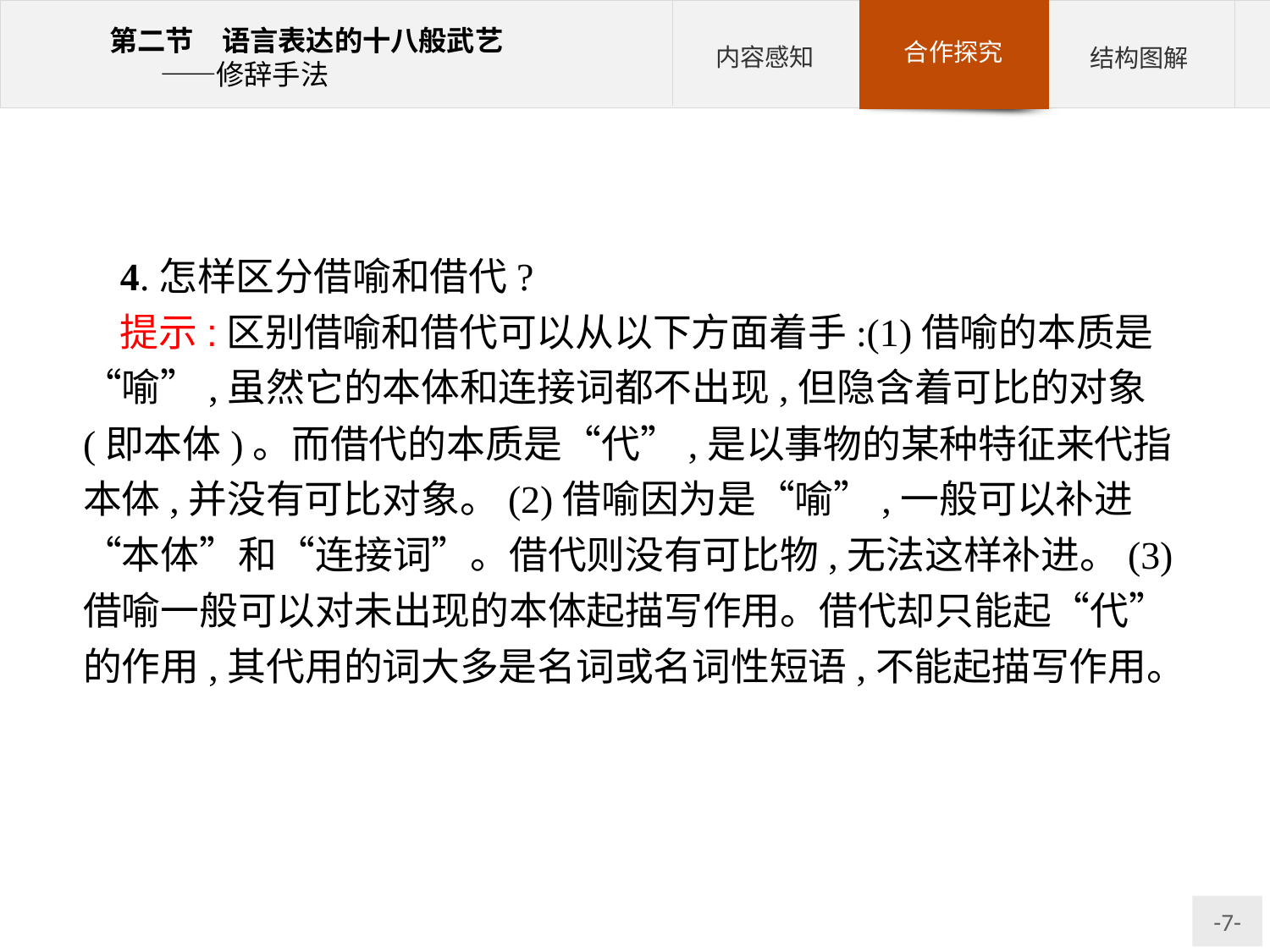

4.怎样区分借喻和借代?
提示:区别借喻和借代可以从以下方面着手:(1)借喻的本质是“喻”,虽然它的本体和连接词都不出现,但隐含着可比的对象(即本体)。而借代的本质是“代”,是以事物的某种特征来代指本体,并没有可比对象。(2)借喻因为是“喻”,一般可以补进“本体”和“连接词”。借代则没有可比物,无法这样补进。(3)借喻一般可以对未出现的本体起描写作用。借代却只能起“代”的作用,其代用的词大多是名词或名词性短语,不能起描写作用。